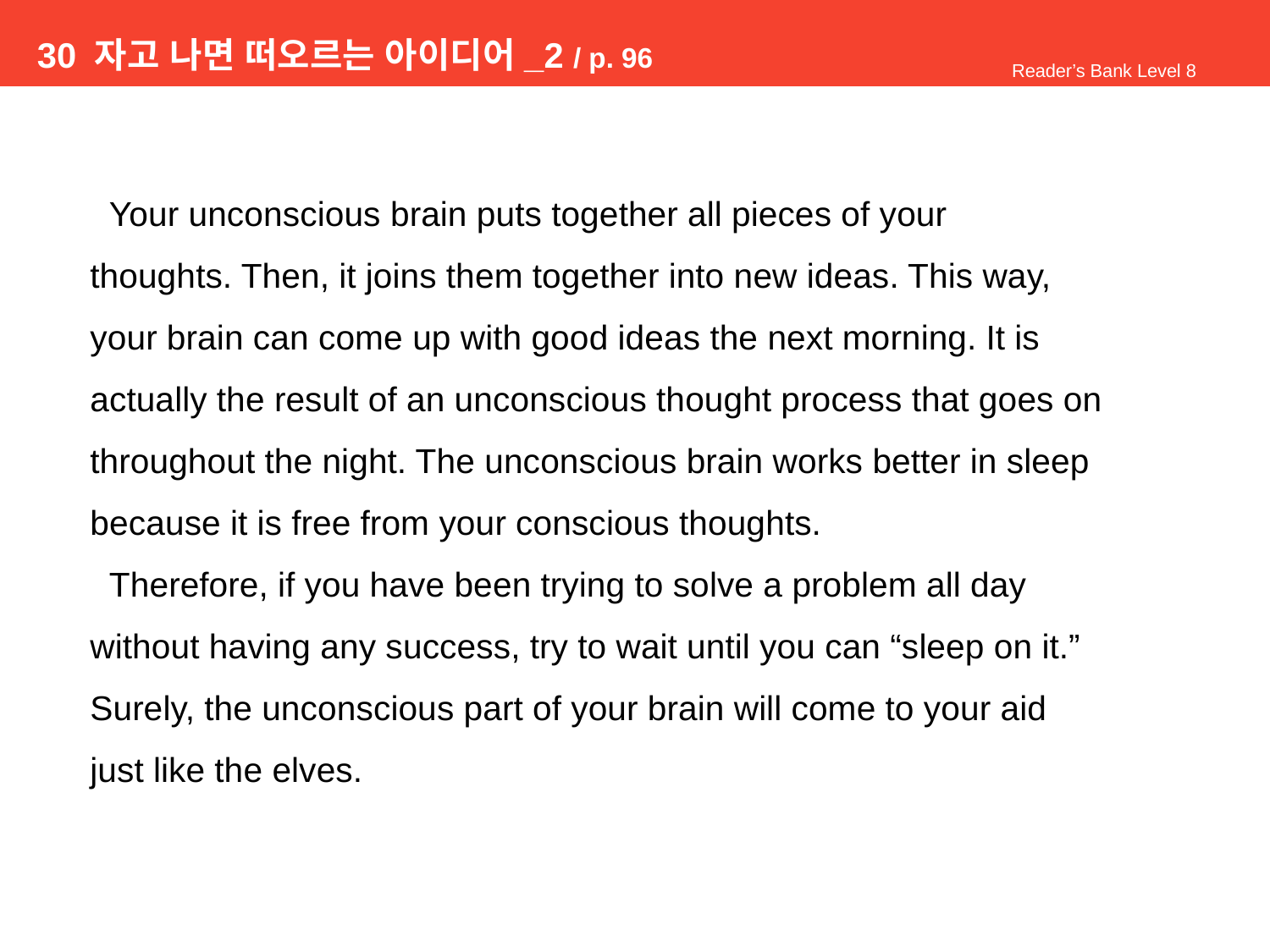

# 30 자고 나면 떠오르는 아이디어_2 / p. 96
Reader’s Bank Level 8

  Your unconscious brain puts together all pieces of your
thoughts. Then, it joins them together into new ideas. This way,
your brain can come up with good ideas the next morning. It is
actually the result of an unconscious thought process that goes on
throughout the night. The unconscious brain works better in sleep
because it is free from your conscious thoughts.
  Therefore, if you have been trying to solve a problem all day
without having any success, try to wait until you can “sleep on it.”
Surely, the unconscious part of your brain will come to your aid
just like the elves.